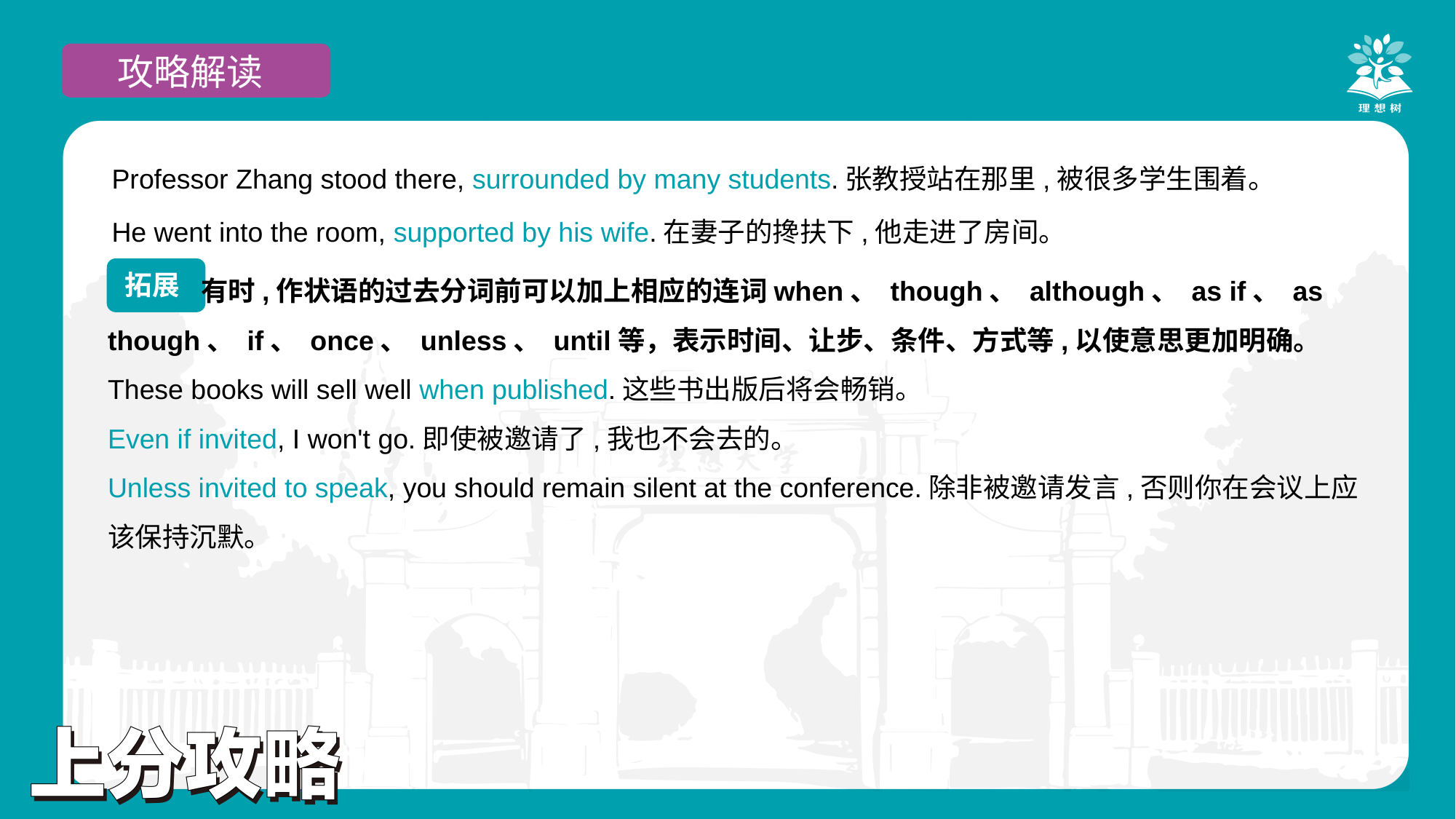

攻略解读
Professor Zhang stood there, surrounded by many students.张教授站在那里,被很多学生围着。
He went into the room, supported by his wife.在妻子的搀扶下,他走进了房间。
              有时,作状语的过去分词前可以加上相应的连词when、 though、 although、 as if、 as though、 if、 once、 unless、 until等，表示时间、让步、条件、方式等,以使意思更加明确。
These books will sell well when published.这些书出版后将会畅销。
Even if invited, I won't go.即使被邀请了,我也不会去的。
Unless invited to speak, you should remain silent at the conference.除非被邀请发言,否则你在会议上应该保持沉默。

拓展